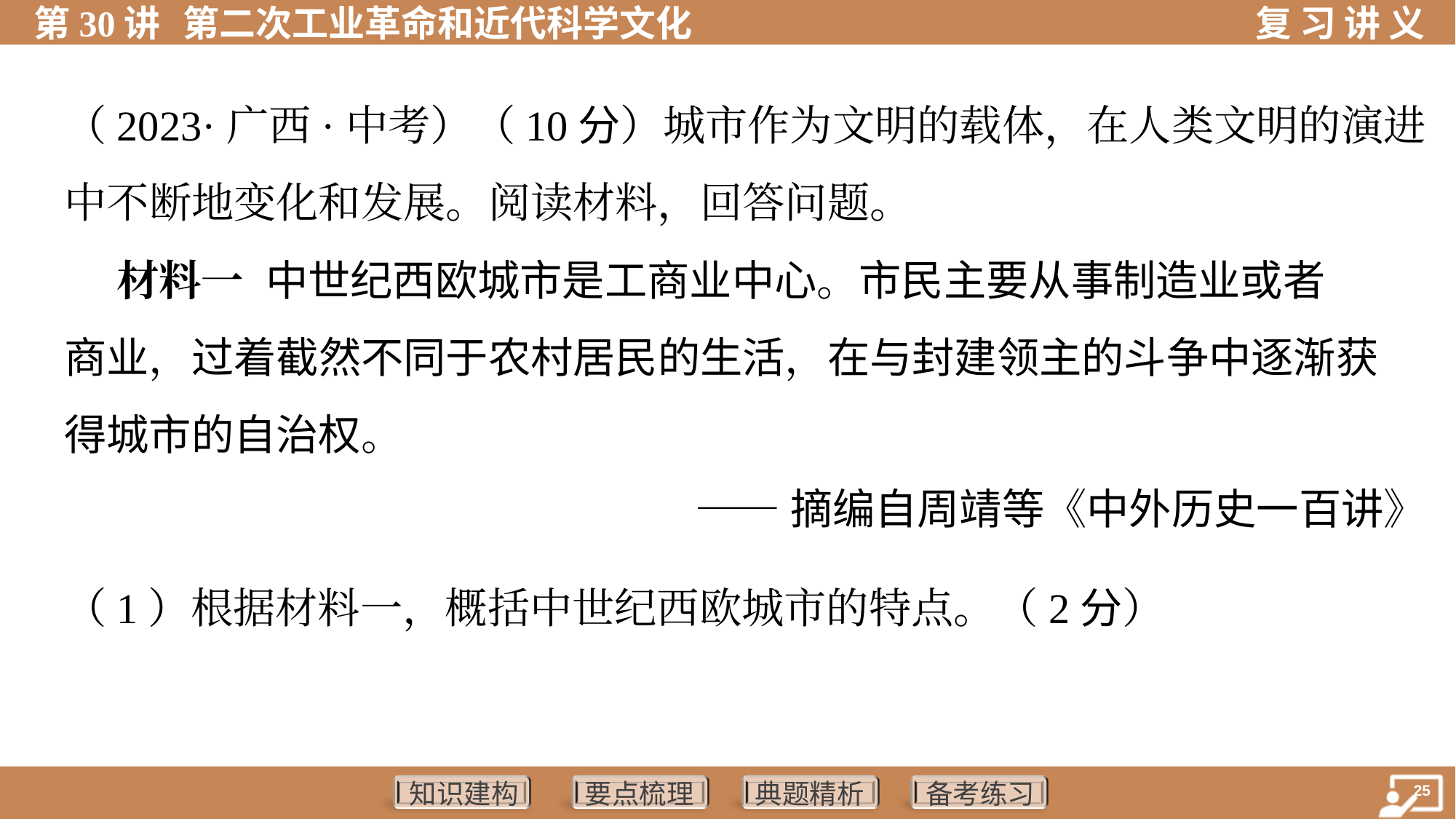

（2023·广西·中考）（10分）城市作为文明的载体，在人类文明的演进
中不断地变化和发展。阅读材料，回答问题。
    材料一  中世纪西欧城市是工商业中心。市民主要从事制造业或者
商业，过着截然不同于农村居民的生活，在与封建领主的斗争中逐渐获
得城市的自治权。
——摘编自周靖等《中外历史一百讲》
（1）根据材料一，概括中世纪西欧城市的特点。（2分）